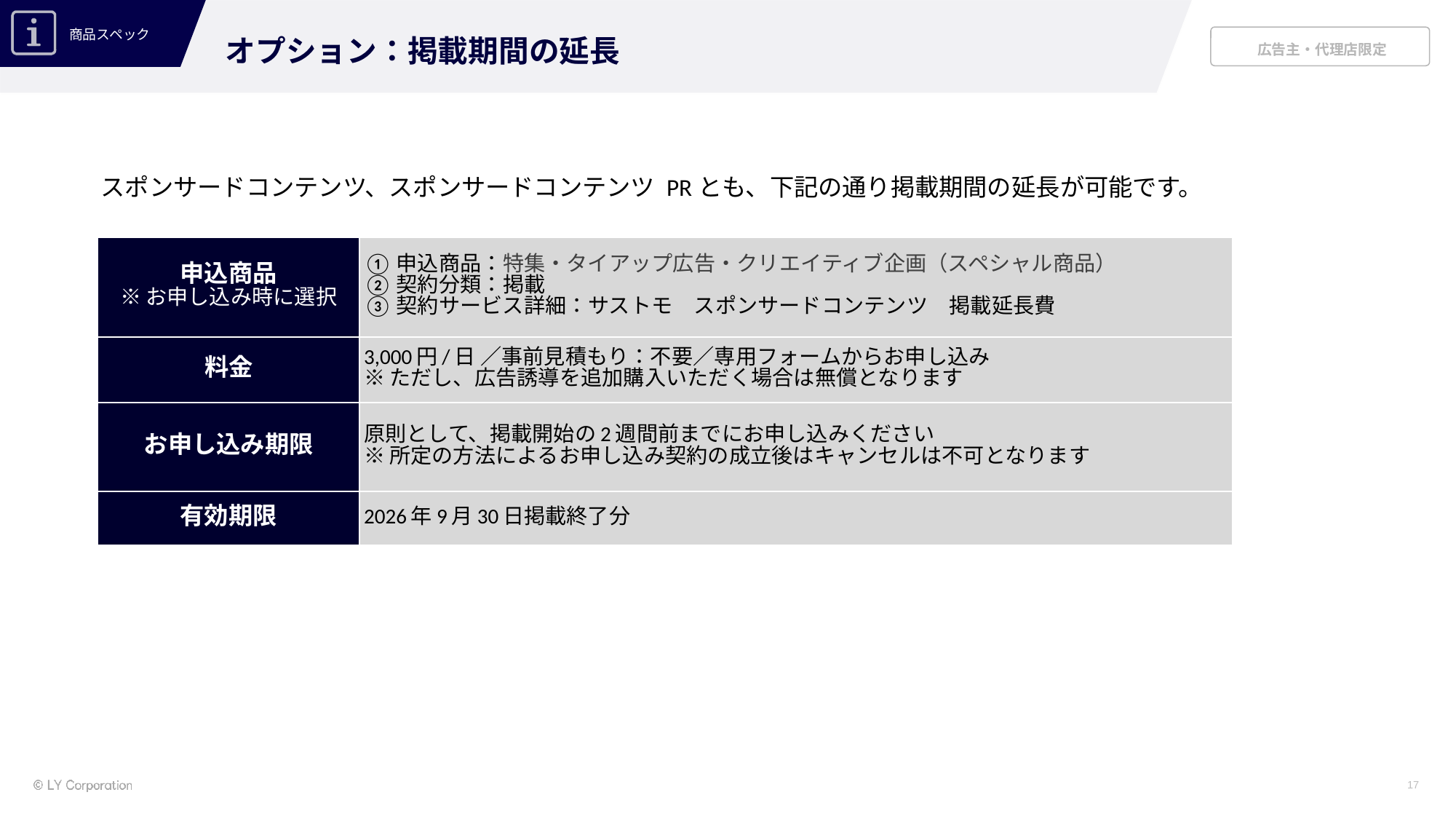

オプション：掲載期間の延長
スポンサードコンテンツ、スポンサードコンテンツ PRとも、下記の通り掲載期間の延長が可能です。
| 申込商品 ※お申し込み時に選択 | ①申込商品：特集・タイアップ広告・クリエイティブ企画（スペシャル商品） ②契約分類：掲載 ③契約サービス詳細：サストモ　スポンサードコンテンツ　掲載延長費 |
| --- | --- |
| 料金 | 3,000円/日 ／事前見積もり：不要／専用フォームからお申し込み ※ただし、広告誘導を追加購入いただく場合は無償となります |
| お申し込み期限 | 原則として、掲載開始の2週間前までにお申し込みください ※所定の方法によるお申し込み契約の成立後はキャンセルは不可となります |
| 有効期限 | 2026年9月30日掲載終了分 |